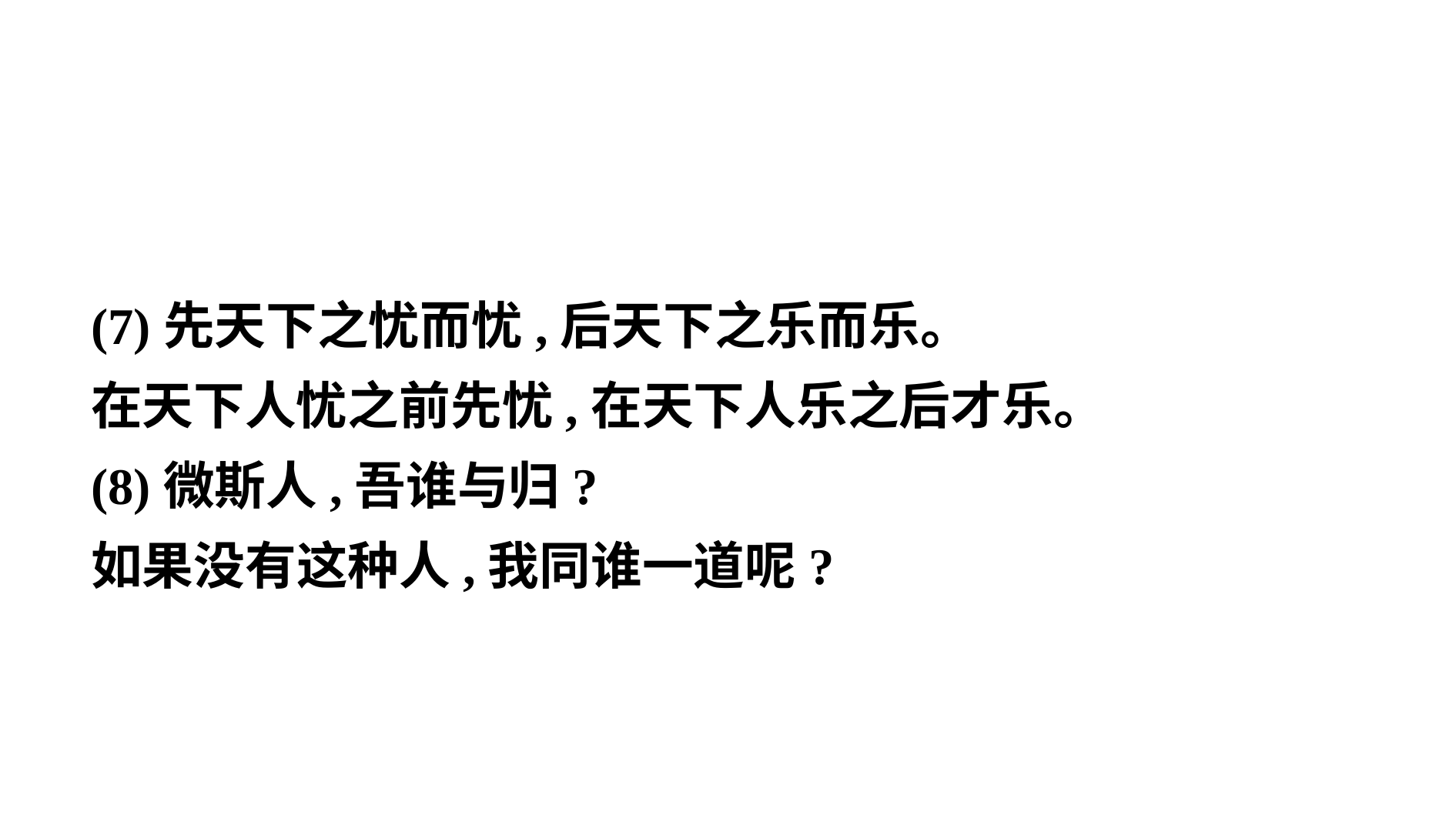

(7)先天下之忧而忧,后天下之乐而乐。
在天下人忧之前先忧,在天下人乐之后才乐。
(8)微斯人,吾谁与归?
如果没有这种人,我同谁一道呢?